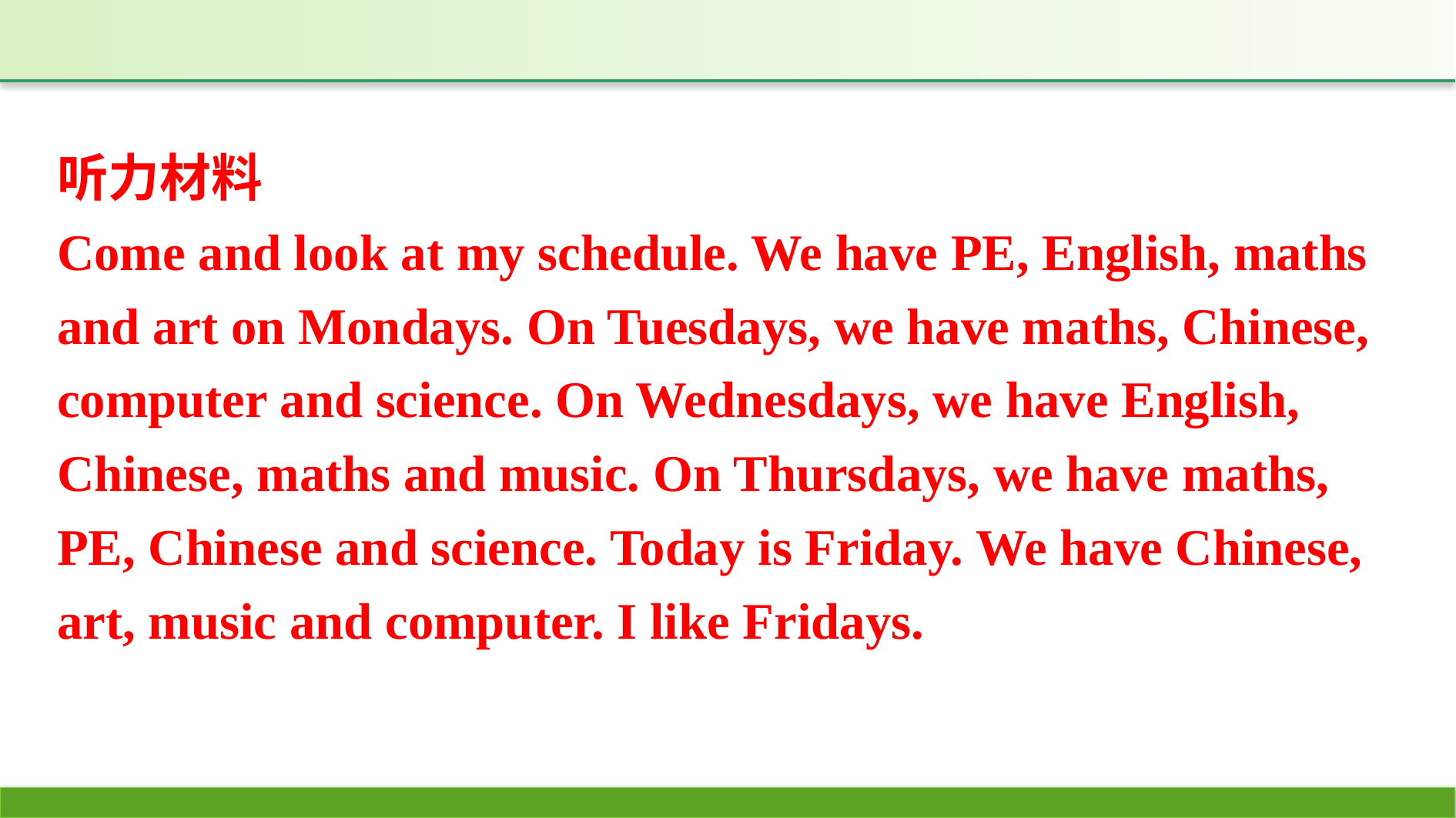

听力材料
Come and look at my schedule. We have PE, English, maths and art on Mondays. On Tuesdays, we have maths, Chinese, computer and science. On Wednesdays, we have English, Chinese, maths and music. On Thursdays, we have maths, PE, Chinese and science. Today is Friday. We have Chinese, art, music and computer. I like Fridays.